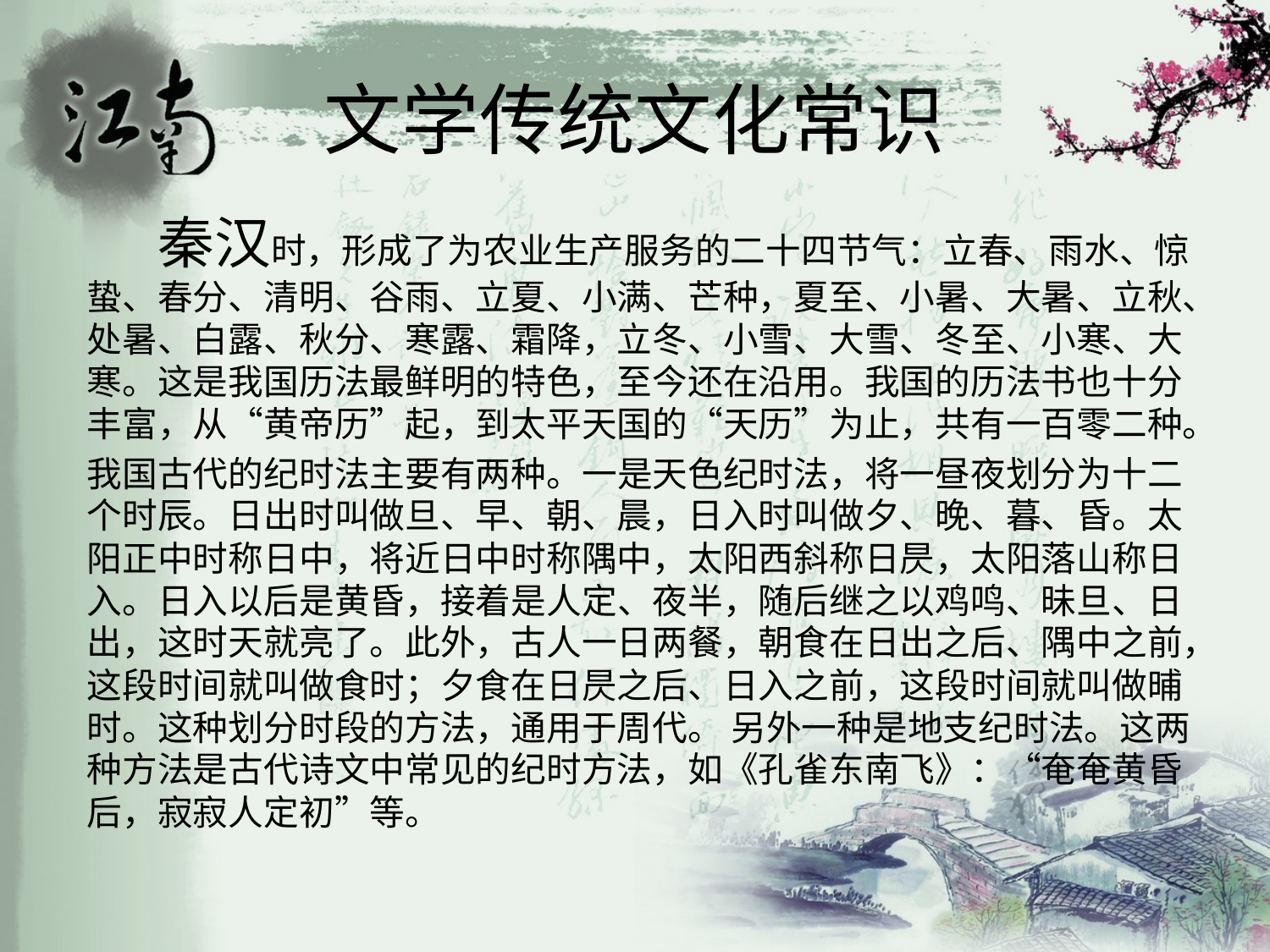

# 文学传统文化常识
        秦汉时，形成了为农业生产服务的二十四节气：立春、雨水、惊蛰、春分、清明、谷雨、立夏、小满、芒种，夏至、小暑、大暑、立秋、处暑、白露、秋分、寒露、霜降，立冬、小雪、大雪、冬至、小寒、大寒。这是我国历法最鲜明的特色，至今还在沿用。我国的历法书也十分丰富，从“黄帝历”起，到太平天国的“天历”为止，共有一百零二种。
我国古代的纪时法主要有两种。一是天色纪时法，将一昼夜划分为十二个时辰。日出时叫做旦、早、朝、晨，日入时叫做夕、晚、暮、昏。太阳正中时称日中，将近日中时称隅中，太阳西斜称日昃，太阳落山称日入。日入以后是黄昏，接着是人定、夜半，随后继之以鸡鸣、昧旦、日出，这时天就亮了。此外，古人一日两餐，朝食在日出之后、隅中之前，这段时间就叫做食时；夕食在日昃之后、日入之前，这段时间就叫做晡时。这种划分时段的方法，通用于周代。 另外一种是地支纪时法。这两种方法是古代诗文中常见的纪时方法，如《孔雀东南飞》：“奄奄黄昏后，寂寂人定初”等。